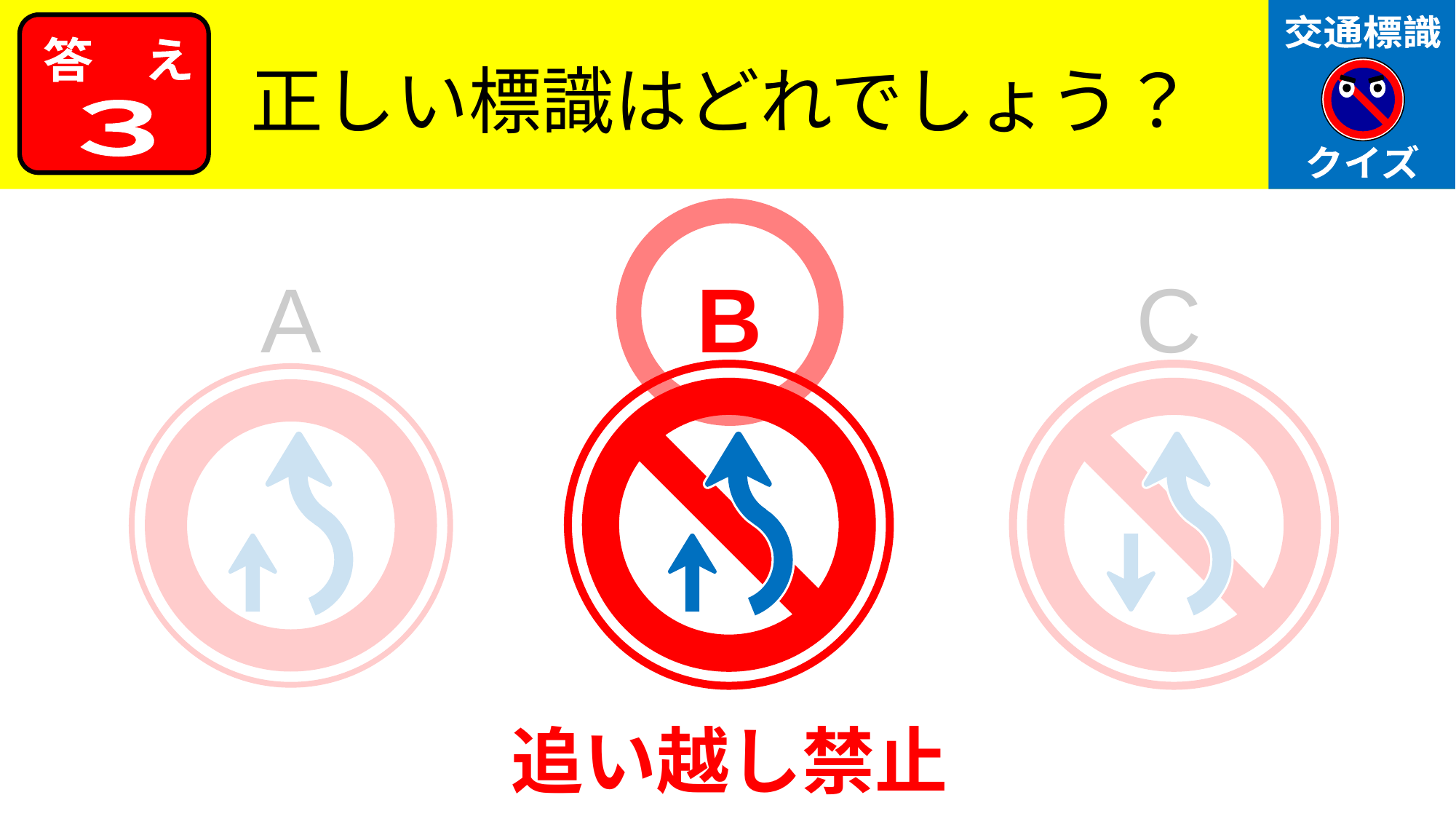

交通標識

クイズ

答　え
正しい標識はどれでしょう？
３

A
B
C

追い越し禁止